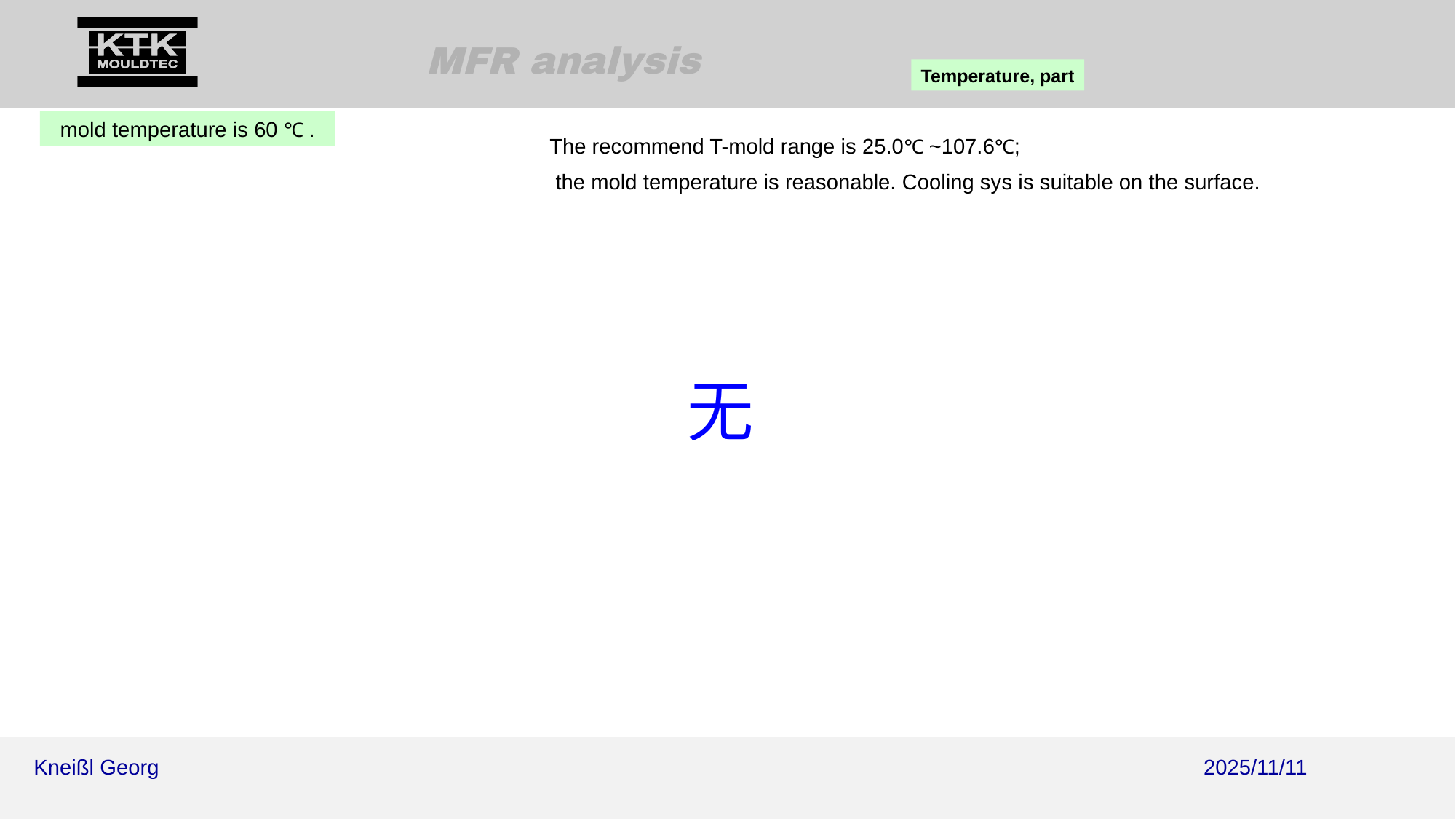

Temperature, part
mold temperature is 60 ℃ .
The recommend T-mold range is 25.0℃ ~107.6℃;
 the mold temperature is reasonable. Cooling sys is suitable on the surface.
无
2025/11/11